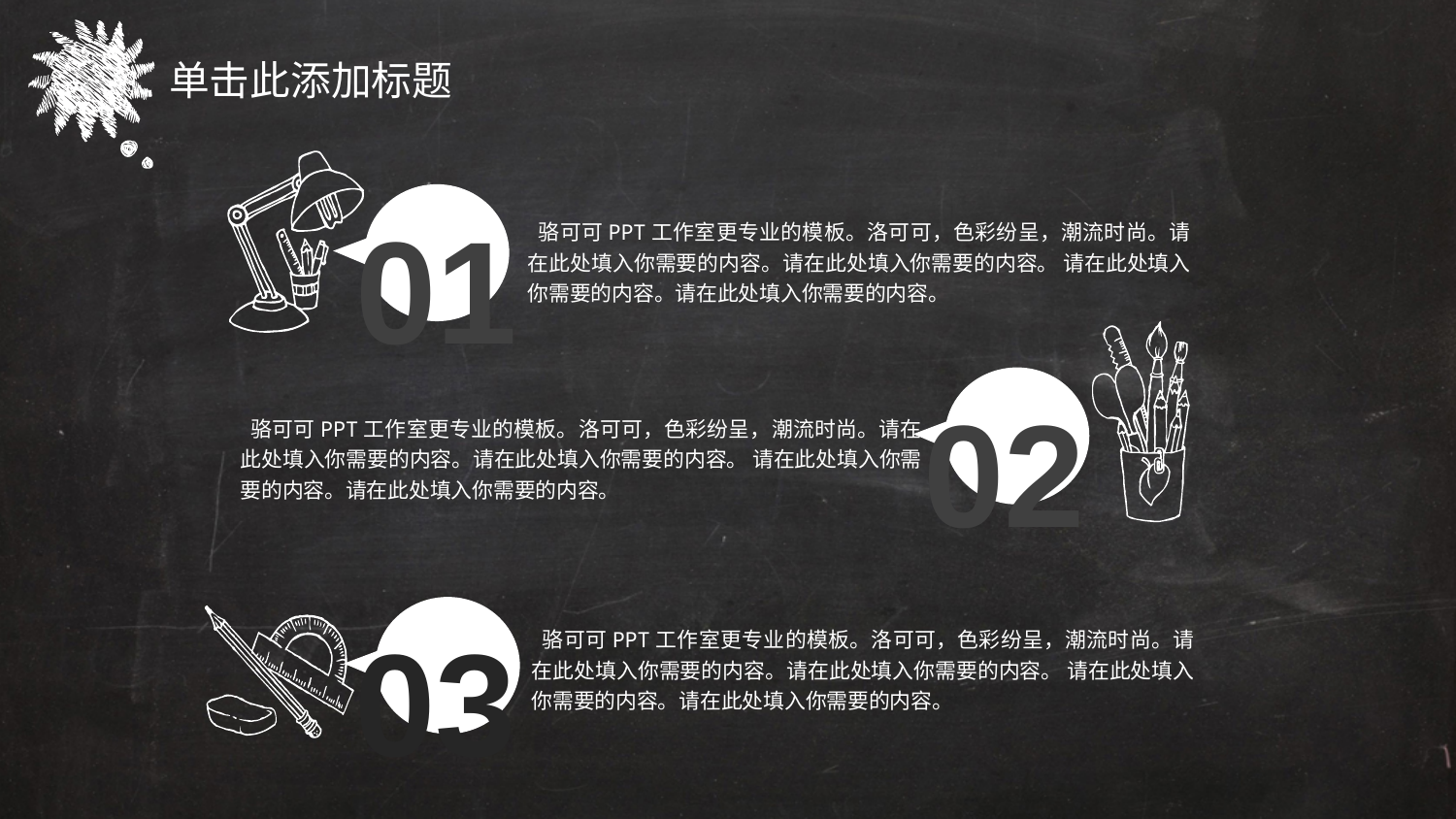

单击此添加标题
01

 骆可可PPT工作室更专业的模板。洛可可，色彩纷呈，潮流时尚。请在此处填入你需要的内容。请在此处填入你需要的内容。 请在此处填入你需要的内容。请在此处填入你需要的内容。
02

 骆可可PPT工作室更专业的模板。洛可可，色彩纷呈，潮流时尚。请在此处填入你需要的内容。请在此处填入你需要的内容。 请在此处填入你需要的内容。请在此处填入你需要的内容。
03

 骆可可PPT工作室更专业的模板。洛可可，色彩纷呈，潮流时尚。请在此处填入你需要的内容。请在此处填入你需要的内容。 请在此处填入你需要的内容。请在此处填入你需要的内容。